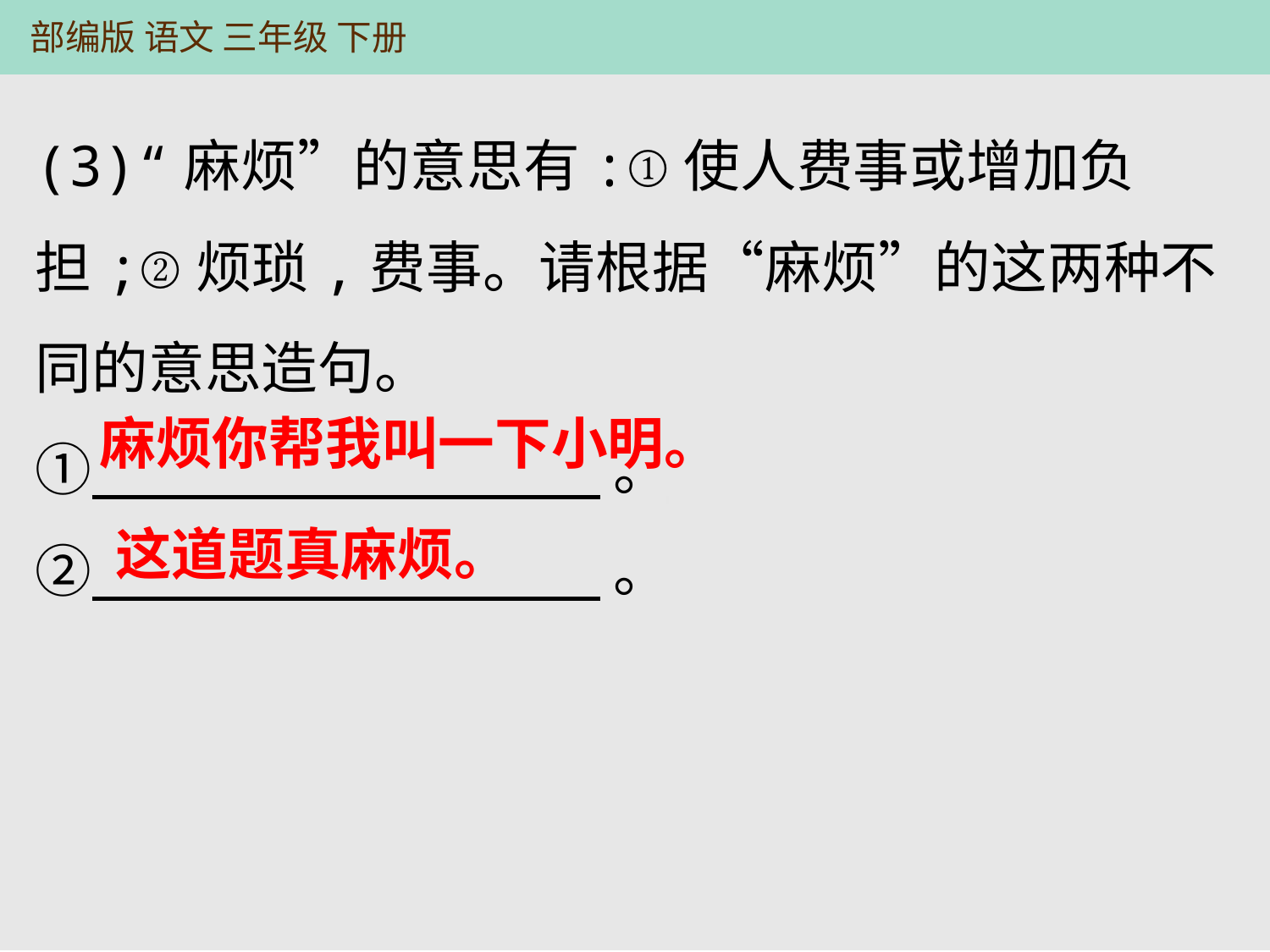

(3)“麻烦”的意思有:①使人费事或增加负担;②烦琐,费事。请根据“麻烦”的这两种不同的意思造句。
①                                        。
②                                        。

麻烦你帮我叫一下小明。

这道题真麻烦。